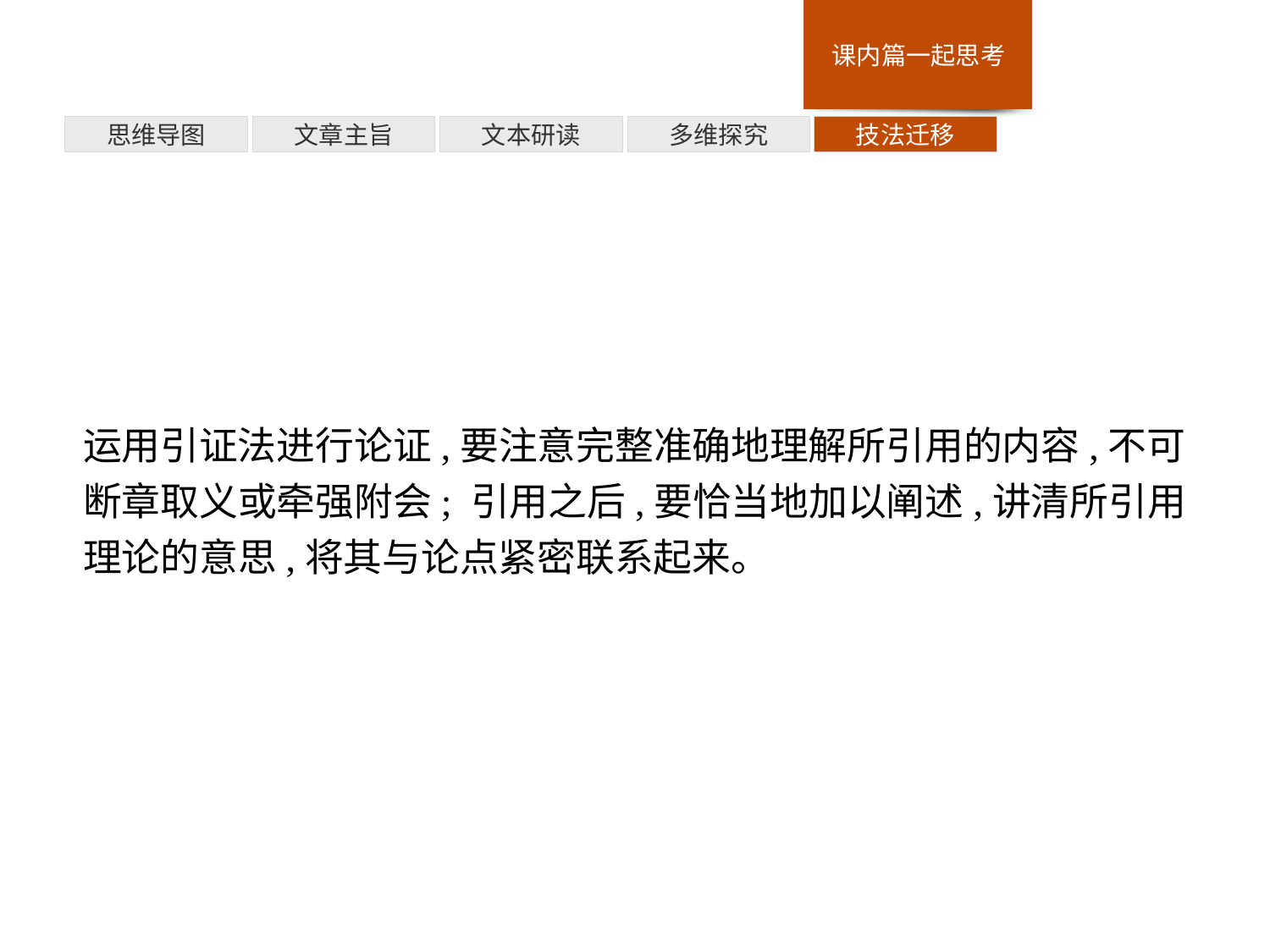

多维探究
思维导图
文章主旨
文本研读
技法迁移
运用引证法进行论证,要注意完整准确地理解所引用的内容,不可断章取义或牵强附会; 引用之后,要恰当地加以阐述,讲清所引用理论的意思,将其与论点紧密联系起来。